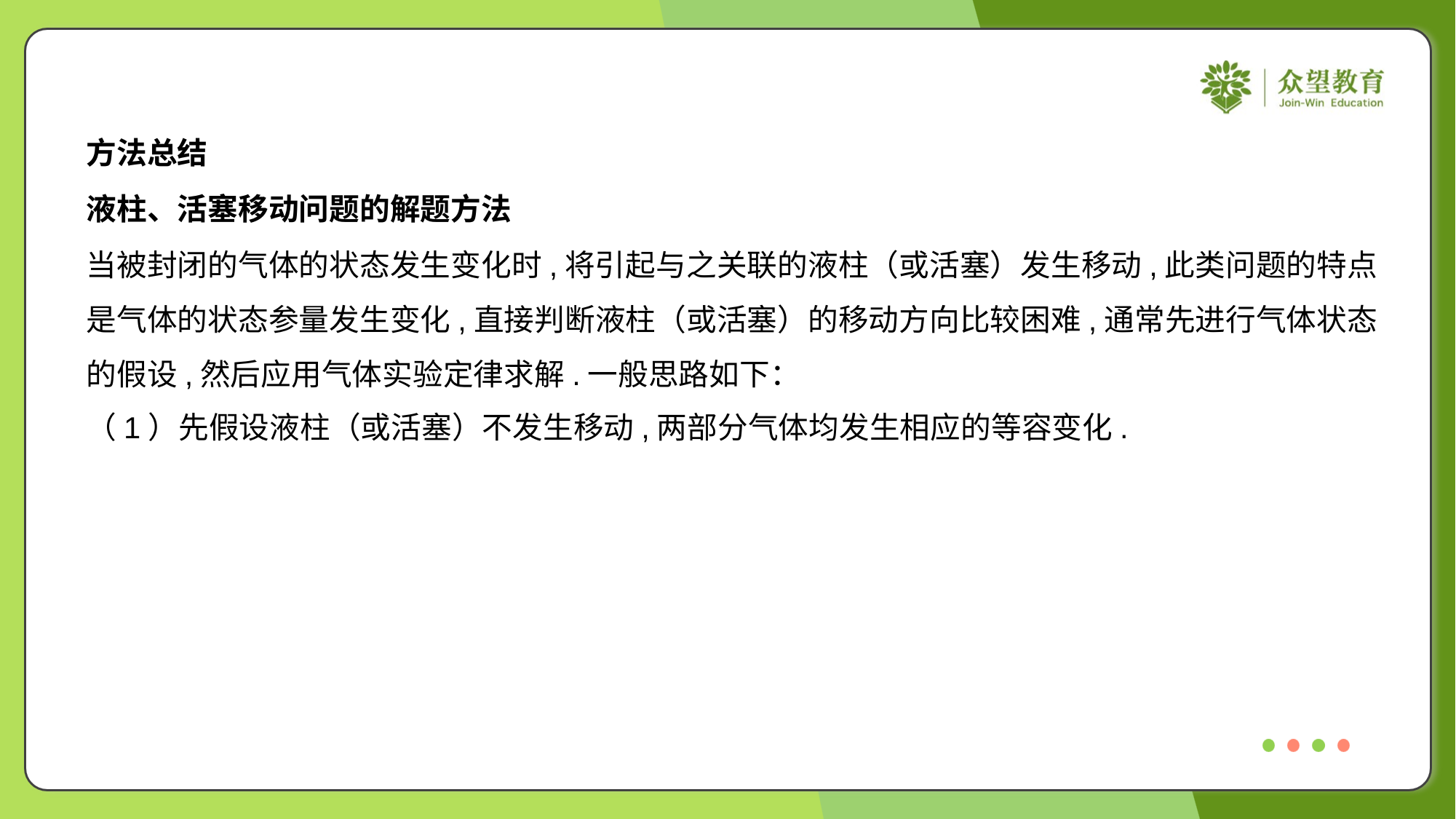

方法总结
液柱、活塞移动问题的解题方法
当被封闭的气体的状态发生变化时,将引起与之关联的液柱（或活塞）发生移动,此类问题的特点
是气体的状态参量发生变化,直接判断液柱（或活塞）的移动方向比较困难,通常先进行气体状态
的假设,然后应用气体实验定律求解.一般思路如下：
（1）先假设液柱（或活塞）不发生移动,两部分气体均发生相应的等容变化.